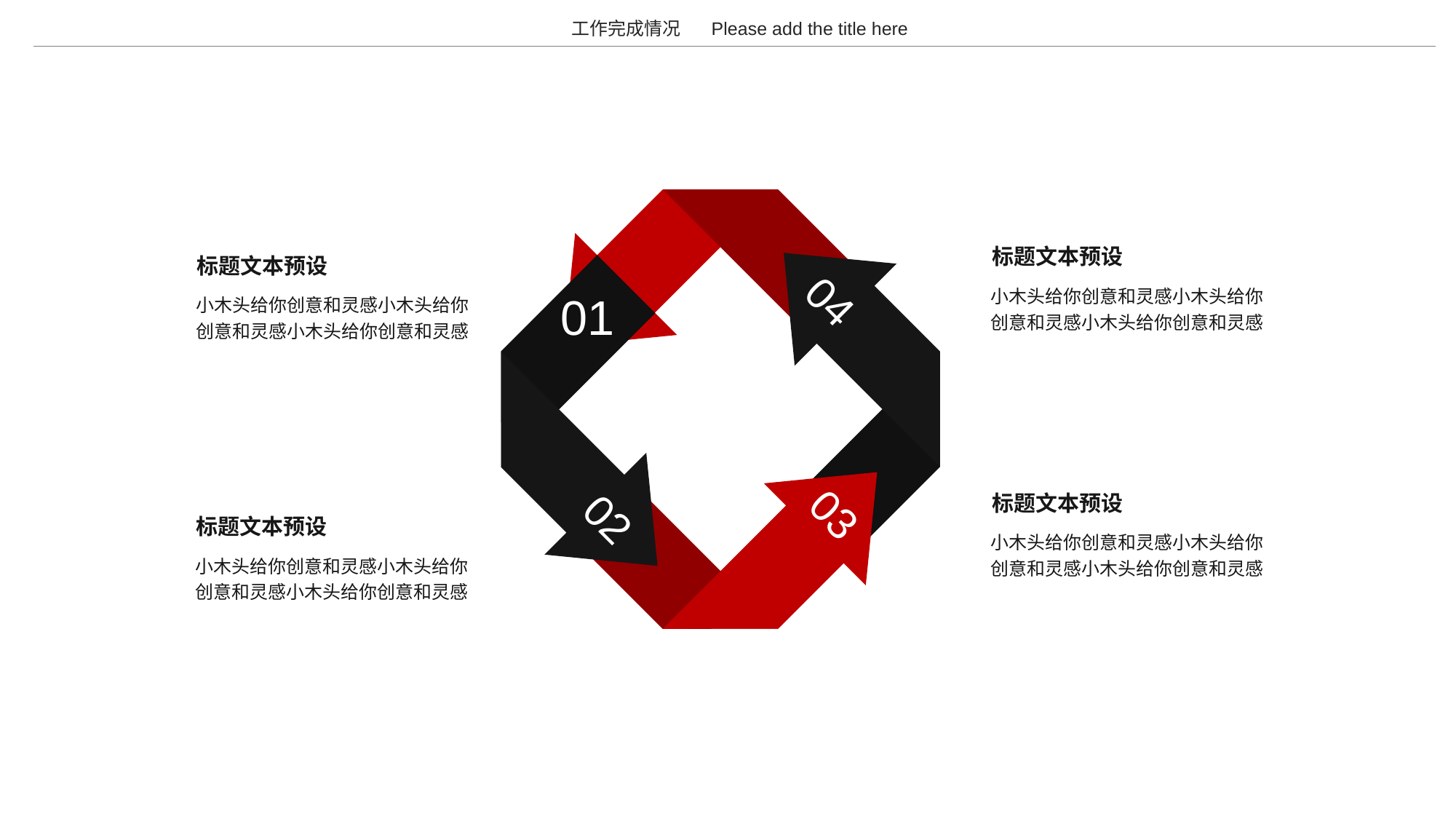

工作完成情况
Please add the title here
01

04

02
03

标题文本预设
标题文本预设
小木头给你创意和灵感小木头给你创意和灵感小木头给你创意和灵感
01
小木头给你创意和灵感小木头给你创意和灵感小木头给你创意和灵感
标题文本预设
标题文本预设
小木头给你创意和灵感小木头给你创意和灵感小木头给你创意和灵感
小木头给你创意和灵感小木头给你创意和灵感小木头给你创意和灵感